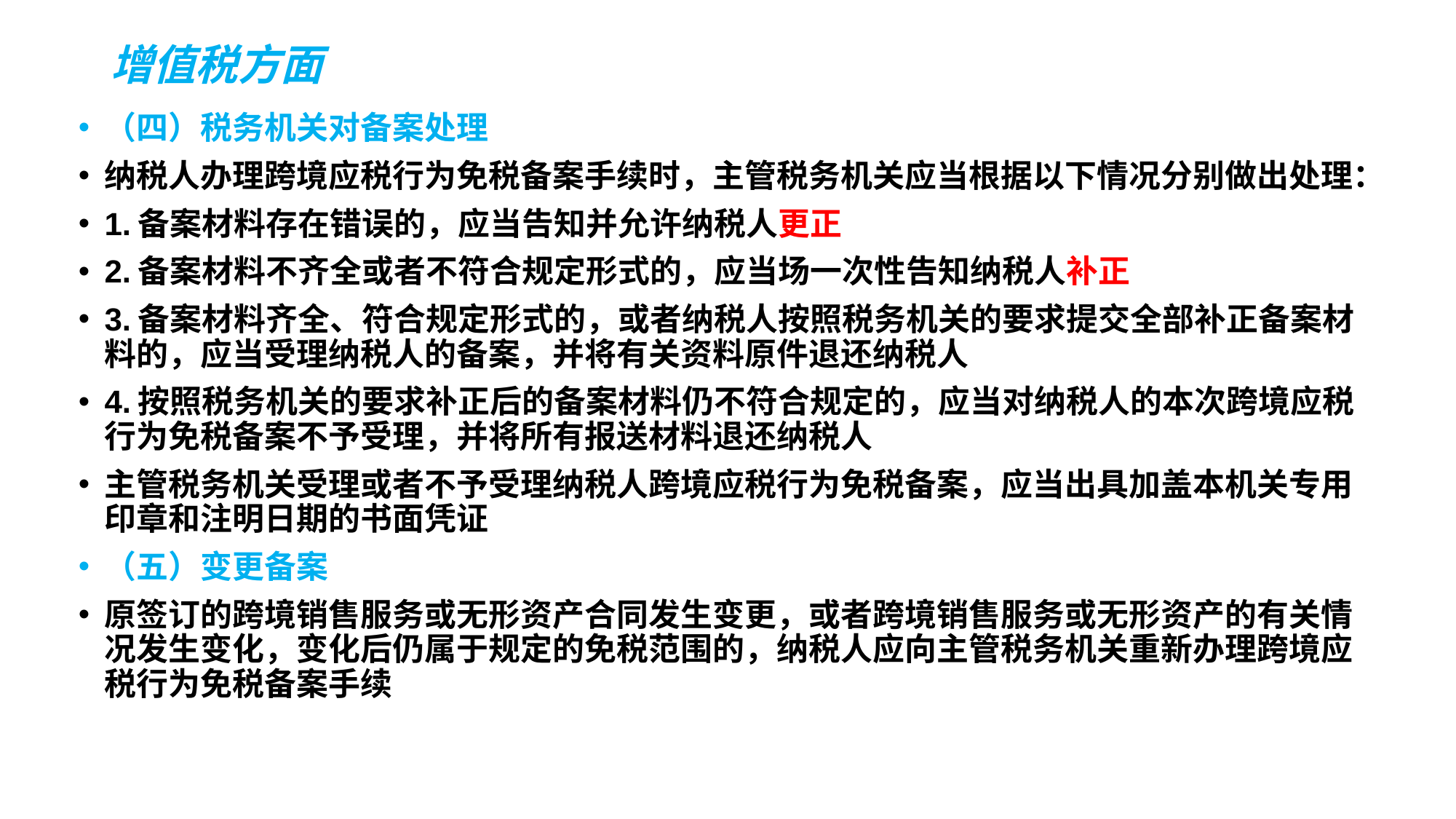

# 增值税方面
（四）税务机关对备案处理
纳税人办理跨境应税行为免税备案手续时，主管税务机关应当根据以下情况分别做出处理：
1.备案材料存在错误的，应当告知并允许纳税人更正
2.备案材料不齐全或者不符合规定形式的，应当场一次性告知纳税人补正
3.备案材料齐全、符合规定形式的，或者纳税人按照税务机关的要求提交全部补正备案材料的，应当受理纳税人的备案，并将有关资料原件退还纳税人
4.按照税务机关的要求补正后的备案材料仍不符合规定的，应当对纳税人的本次跨境应税行为免税备案不予受理，并将所有报送材料退还纳税人
主管税务机关受理或者不予受理纳税人跨境应税行为免税备案，应当出具加盖本机关专用印章和注明日期的书面凭证
（五）变更备案
原签订的跨境销售服务或无形资产合同发生变更，或者跨境销售服务或无形资产的有关情况发生变化，变化后仍属于规定的免税范围的，纳税人应向主管税务机关重新办理跨境应税行为免税备案手续